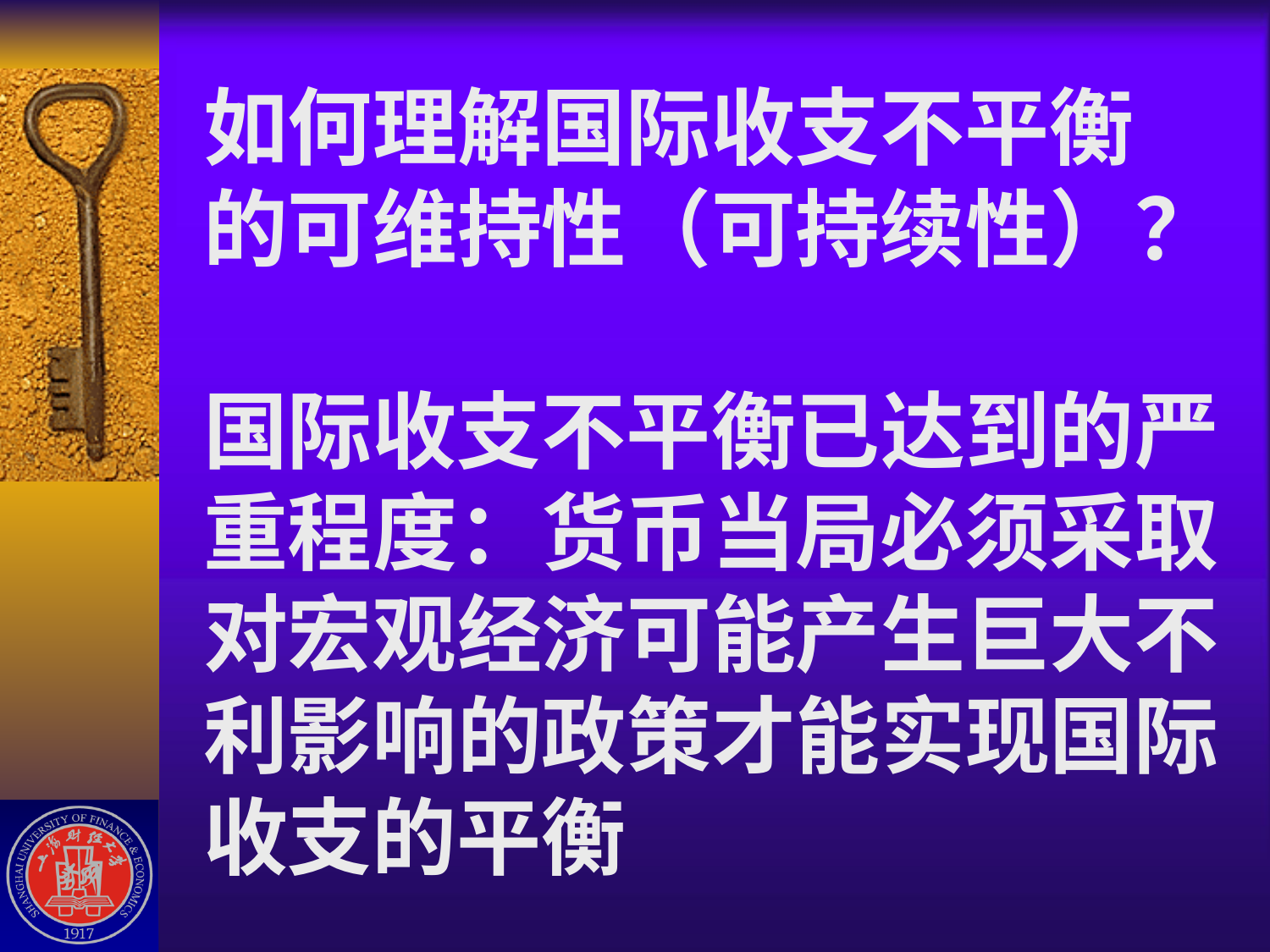

# 如何理解国际收支不平衡 的可维持性（可持续性）？ 国际收支不平衡已达到的严重程度：货币当局必须采取对宏观经济可能产生巨大不利影响的政策才能实现国际收支的平衡